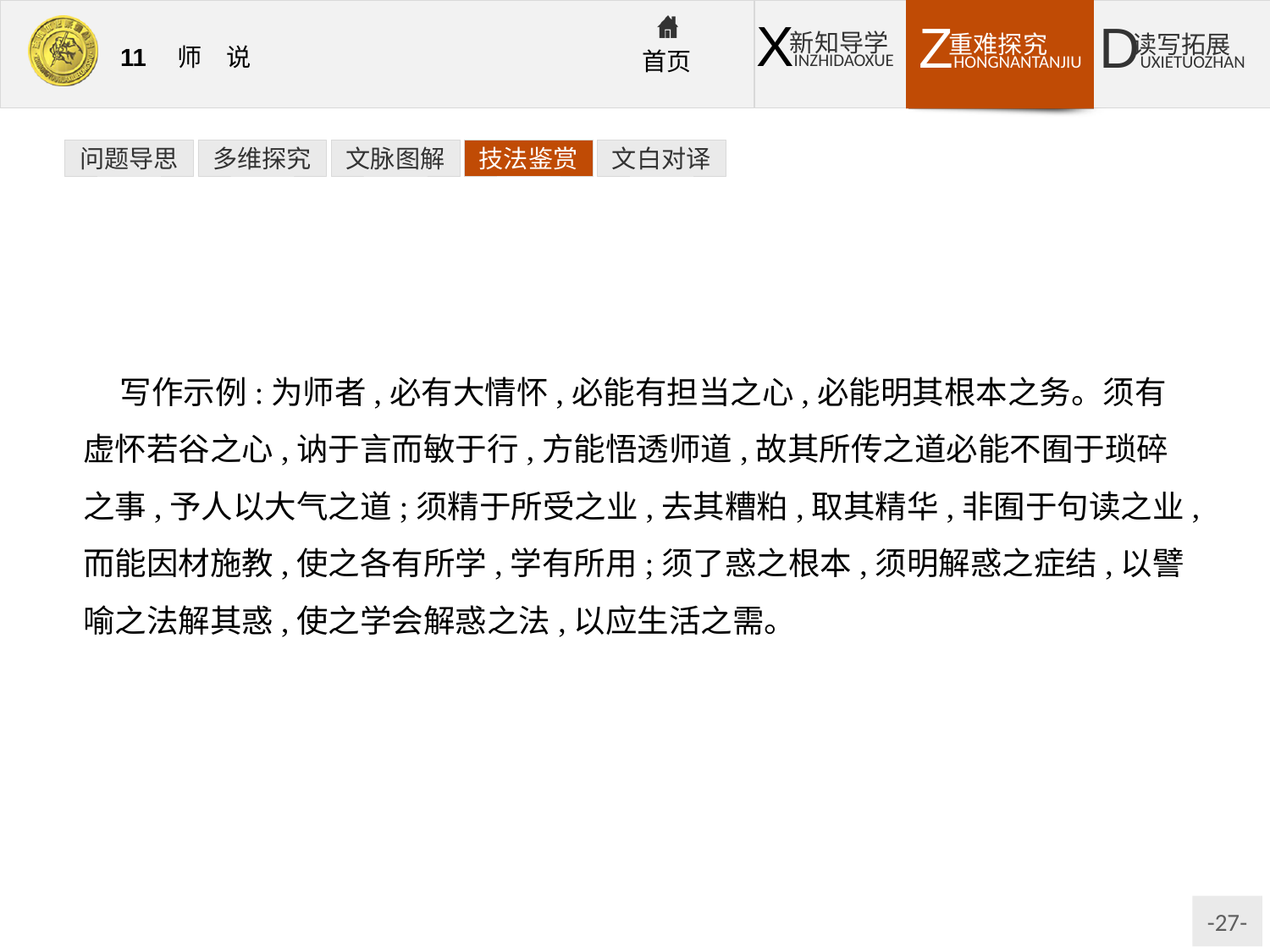

问题导思
多维探究
文脉图解
技法鉴赏
文白对译
写作示例:为师者,必有大情怀,必能有担当之心,必能明其根本之务。须有虚怀若谷之心,讷于言而敏于行,方能悟透师道,故其所传之道必能不囿于琐碎之事,予人以大气之道;须精于所受之业,去其糟粕,取其精华,非囿于句读之业,而能因材施教,使之各有所学,学有所用;须了惑之根本,须明解惑之症结,以譬喻之法解其惑,使之学会解惑之法,以应生活之需。